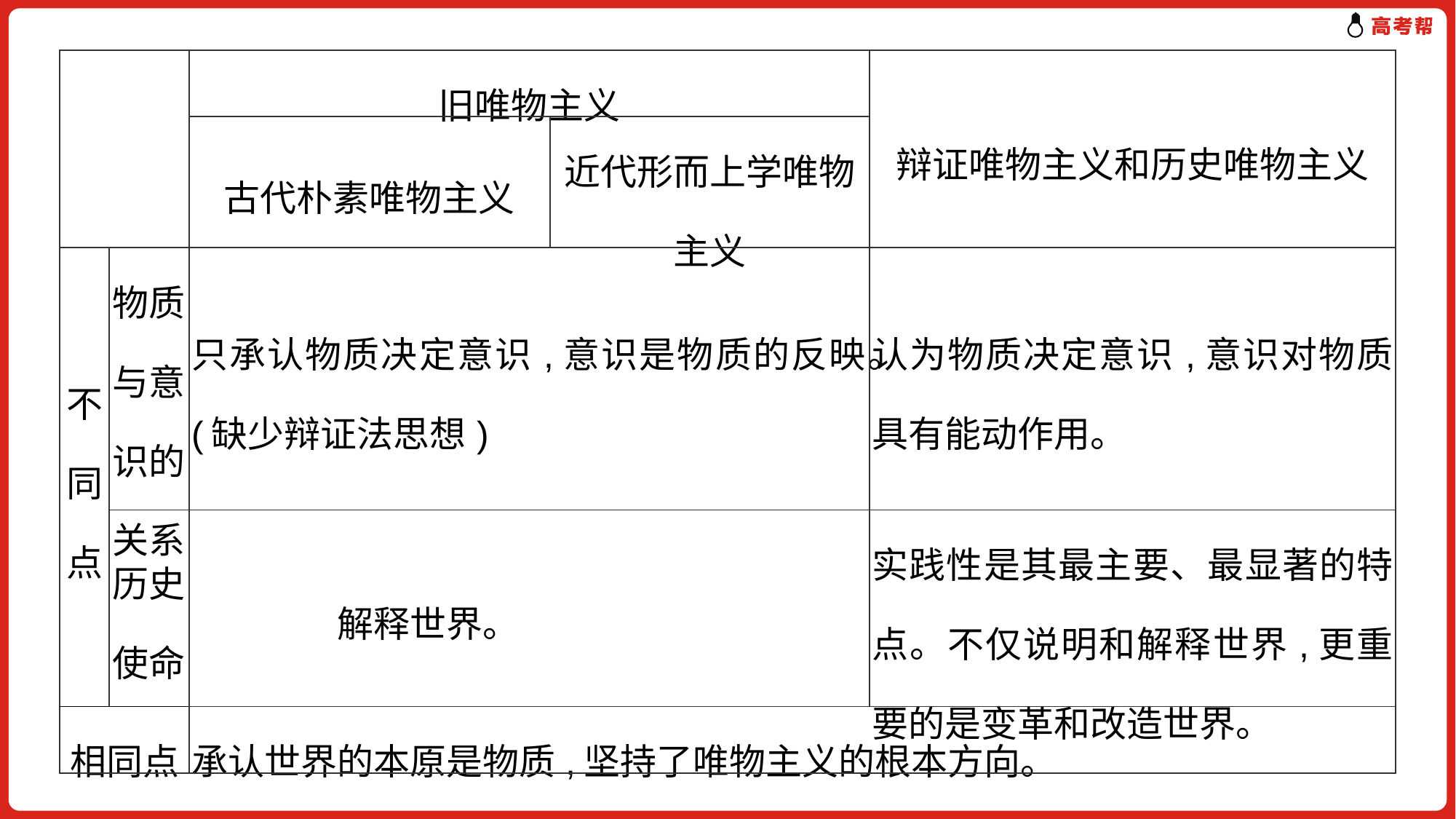

|  |  | 旧唯物主义 |  | 辩证唯物主义和历史唯物主义 |
| --- | --- | --- | --- | --- |
|  |  | 古代朴素唯物主义 | 近代形而上学唯物主义 |  |
| 不同点 | 物质与意识的关系 | 只承认物质决定意识,意识是物质的反映。 (缺少辩证法思想) |  | 认为物质决定意识,意识对物质具有能动作用。 |
|  | 历史使命 | 解释世界。 |  | 实践性是其最主要、最显著的特点。不仅说明和解释世界,更重要的是变革和改造世界。 |
| 相同点 |  | 承认世界的本原是物质,坚持了唯物主义的根本方向。 |  |  |